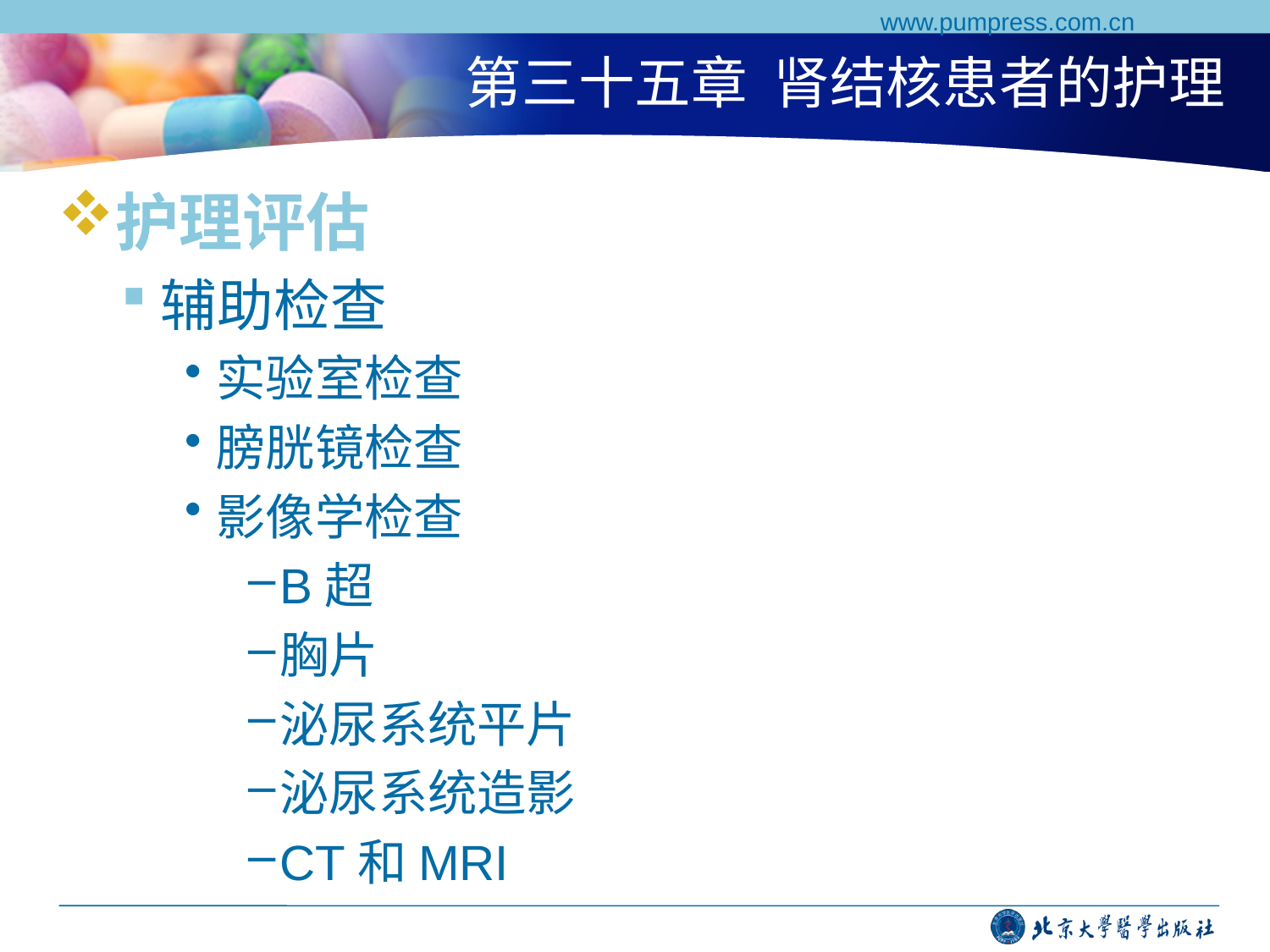

www.pumpress.com.cn
# 第三十五章  肾结核患者的护理
护理评估
辅助检查
实验室检查
膀胱镜检查
影像学检查
B超
胸片
泌尿系统平片
泌尿系统造影
CT和MRI